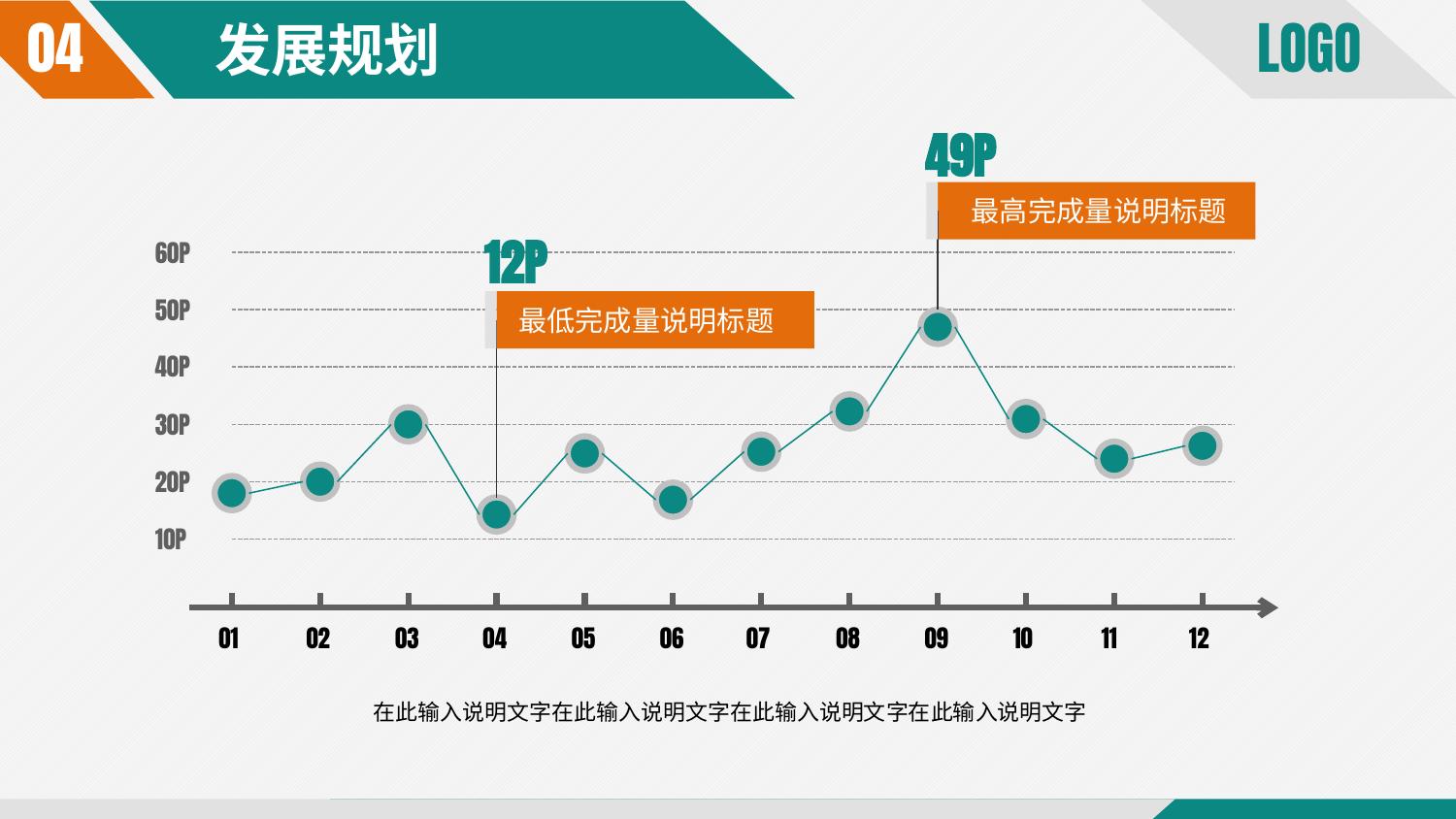

发展规划
04
49P

最高完成量说明标题
12P

最低完成量说明标题
60P
50P
40P
30P
20P
10P
12
11
10
09
08
07
06
05
04
03
01
02

在此输入说明文字在此输入说明文字在此输入说明文字在此输入说明文字